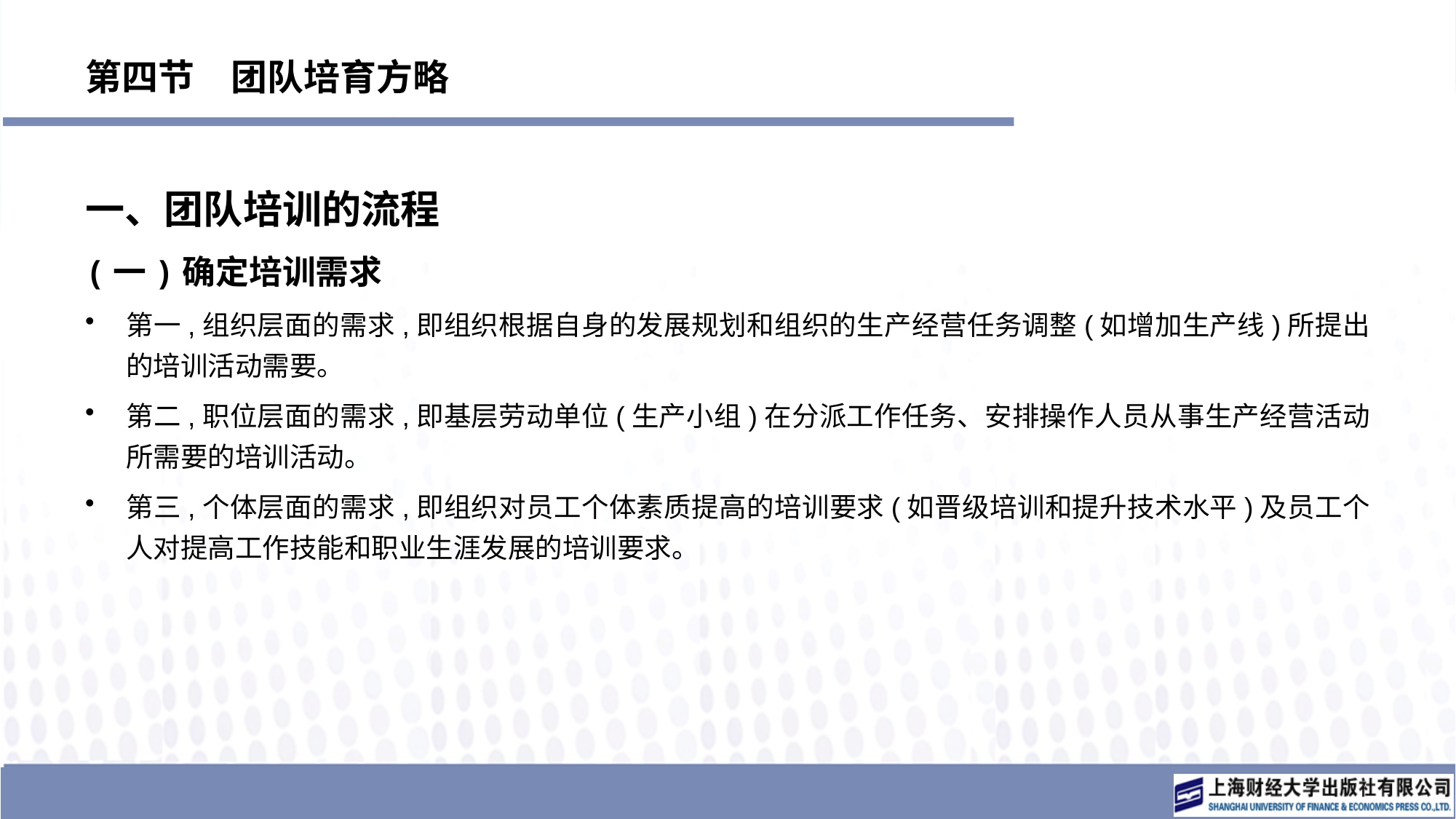

# 第四节　团队培育方略
一、团队培训的流程
(一)确定培训需求
第一,组织层面的需求,即组织根据自身的发展规划和组织的生产经营任务调整(如增加生产线)所提出的培训活动需要。
第二,职位层面的需求,即基层劳动单位(生产小组)在分派工作任务、安排操作人员从事生产经营活动所需要的培训活动。
第三,个体层面的需求,即组织对员工个体素质提高的培训要求(如晋级培训和提升技术水平)及员工个人对提高工作技能和职业生涯发展的培训要求。